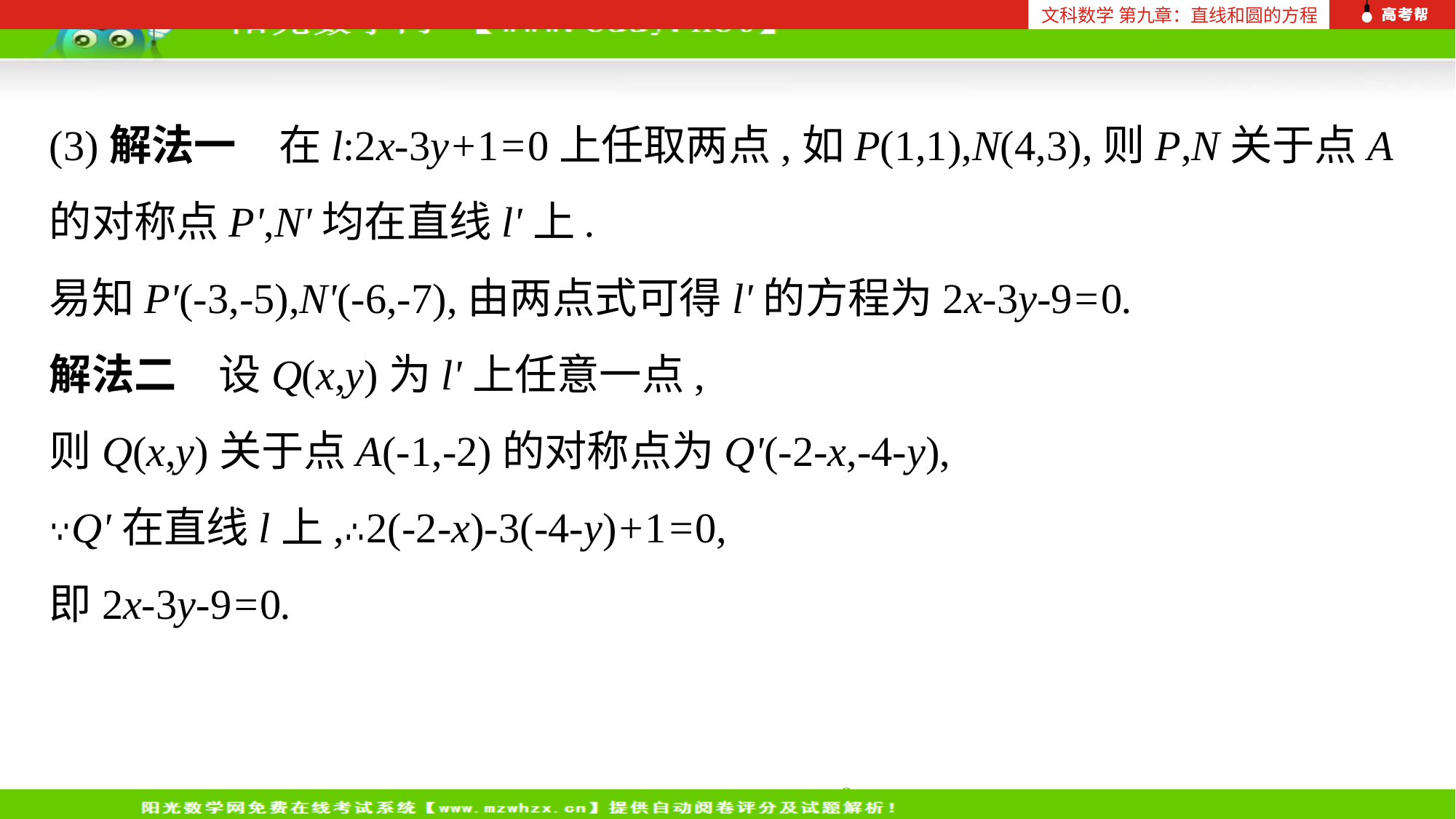

文科数学 第九章：直线和圆的方程

(3)解法一　在l:2x-3y+1=0上任取两点,如P(1,1),N(4,3),则P,N关于点A的对称点P',N'均在直线l'上.
易知P'(-3,-5),N'(-6,-7),由两点式可得l'的方程为2x-3y-9=0.
解法二　设Q(x,y)为l'上任意一点,
则Q(x,y)关于点A(-1,-2)的对称点为Q'(-2-x,-4-y),
∵Q'在直线l上,∴2(-2-x)-3(-4-y)+1=0,
即2x-3y-9=0.